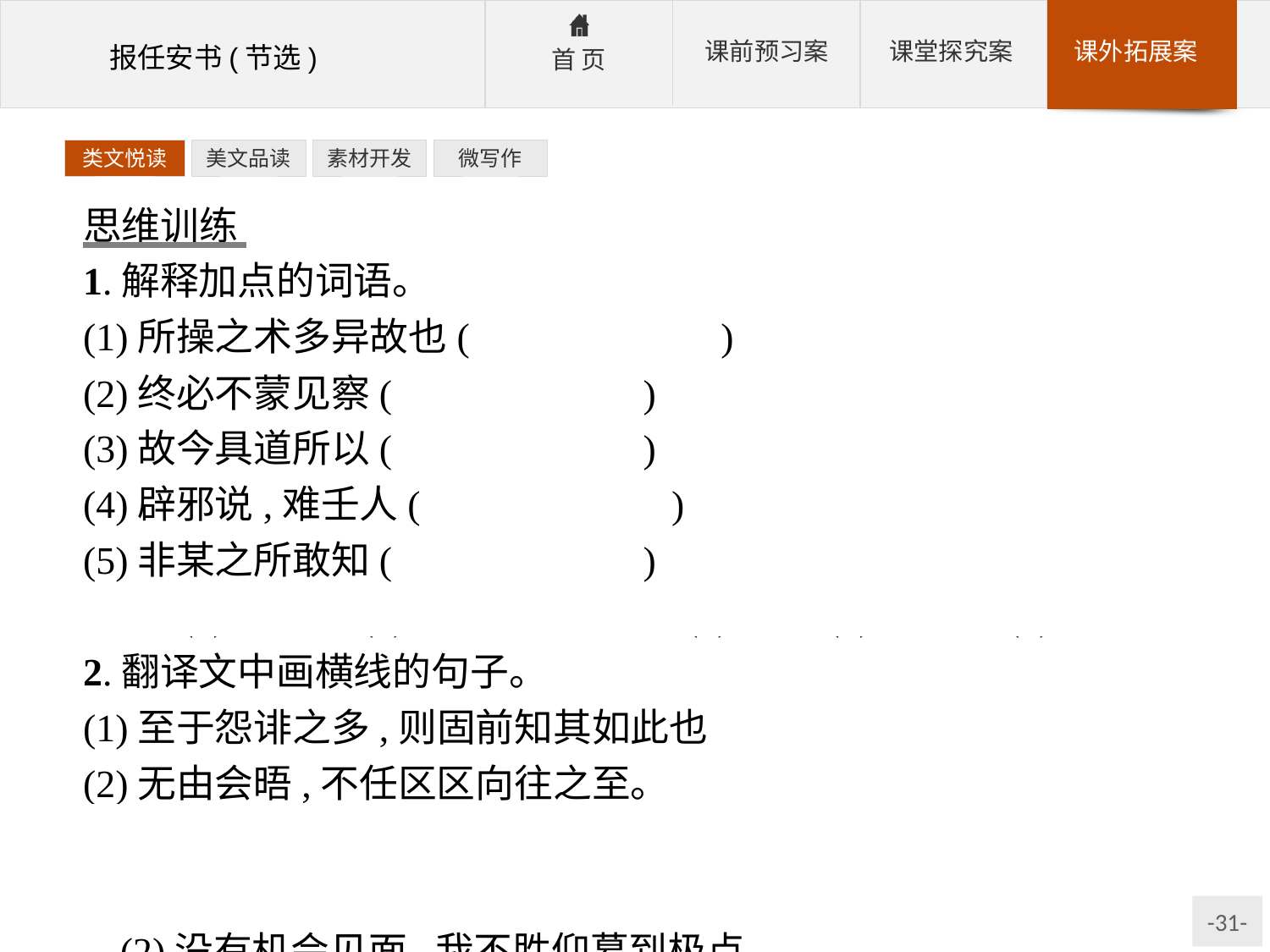

类文悦读
美文品读
素材开发
微写作
思维训练
1.解释加点的词语。
(1)所操之术多异故也(　　　　　　)
(2)终必不蒙见察(　　　　　　)
(3)故今具道所以(　　　　　　)
(4)辟邪说,难壬人(　　　　　　)
(5)非某之所敢知(　　　　　　)
答案:(1)原因　(2)被,表示被动　(3)说　(4)批驳　(5)领教
2.翻译文中画横线的句子。
(1)至于怨诽之多,则固前知其如此也
(2)无由会晤,不任区区向往之至。
参考答案:(1)至于怨恨毁谤的很多,那是本来早就该料到会这样的。
(2)没有机会见面,我不胜仰慕到极点。